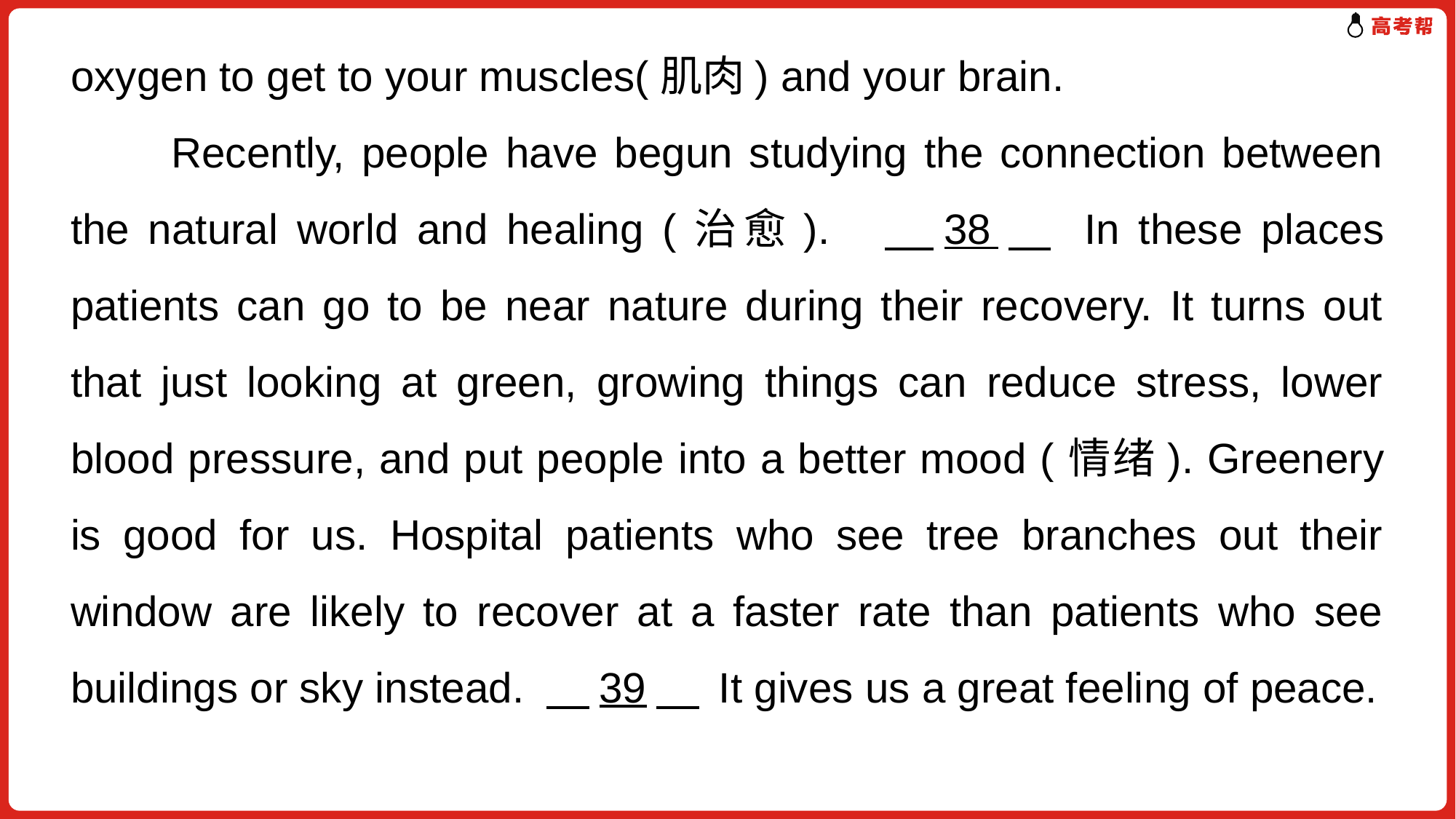

oxygen to get to your muscles(肌肉) and your brain.
      Recently, people have begun studying the connection between the natural world and healing (治愈).  　38　 In these places patients can go to be near nature during their recovery. It turns out that just looking at green, growing things can reduce stress, lower blood pressure, and put people into a better mood (情绪). Greenery is good for us. Hospital patients who see tree branches out their window are likely to recover at a faster rate than patients who see buildings or sky instead. 　39　 It gives us a great feeling of peace.